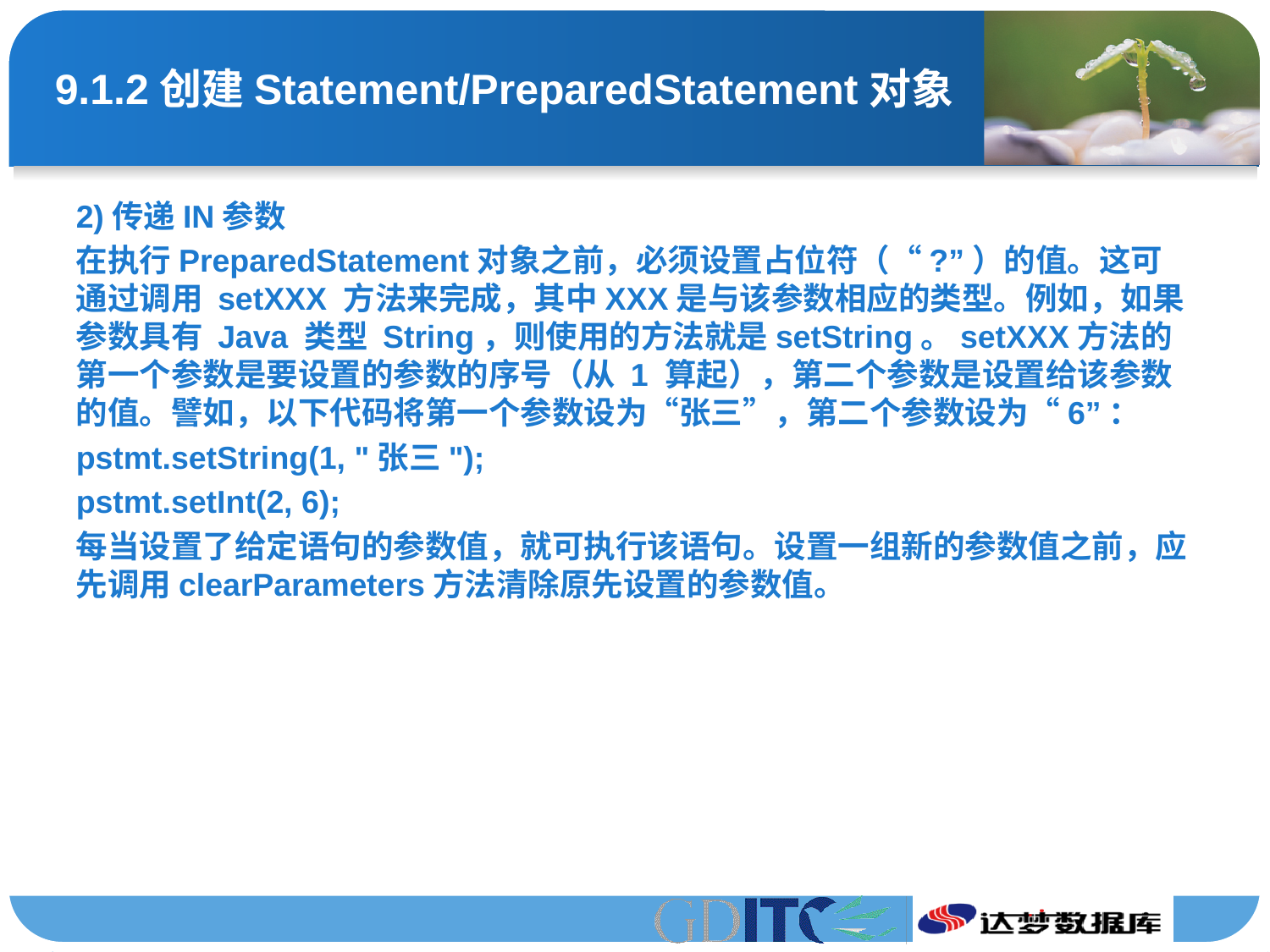

# 9.1.2创建Statement/PreparedStatement对象
2)传递IN参数
在执行PreparedStatement对象之前，必须设置占位符（“?”）的值。这可通过调用 setXXX 方法来完成，其中XXX是与该参数相应的类型。例如，如果参数具有 Java 类型 String，则使用的方法就是setString。setXXX方法的第一个参数是要设置的参数的序号（从 1 算起），第二个参数是设置给该参数的值。譬如，以下代码将第一个参数设为“张三”，第二个参数设为“6”：
pstmt.setString(1, "张三");
pstmt.setInt(2, 6);
每当设置了给定语句的参数值，就可执行该语句。设置一组新的参数值之前，应先调用clearParameters方法清除原先设置的参数值。